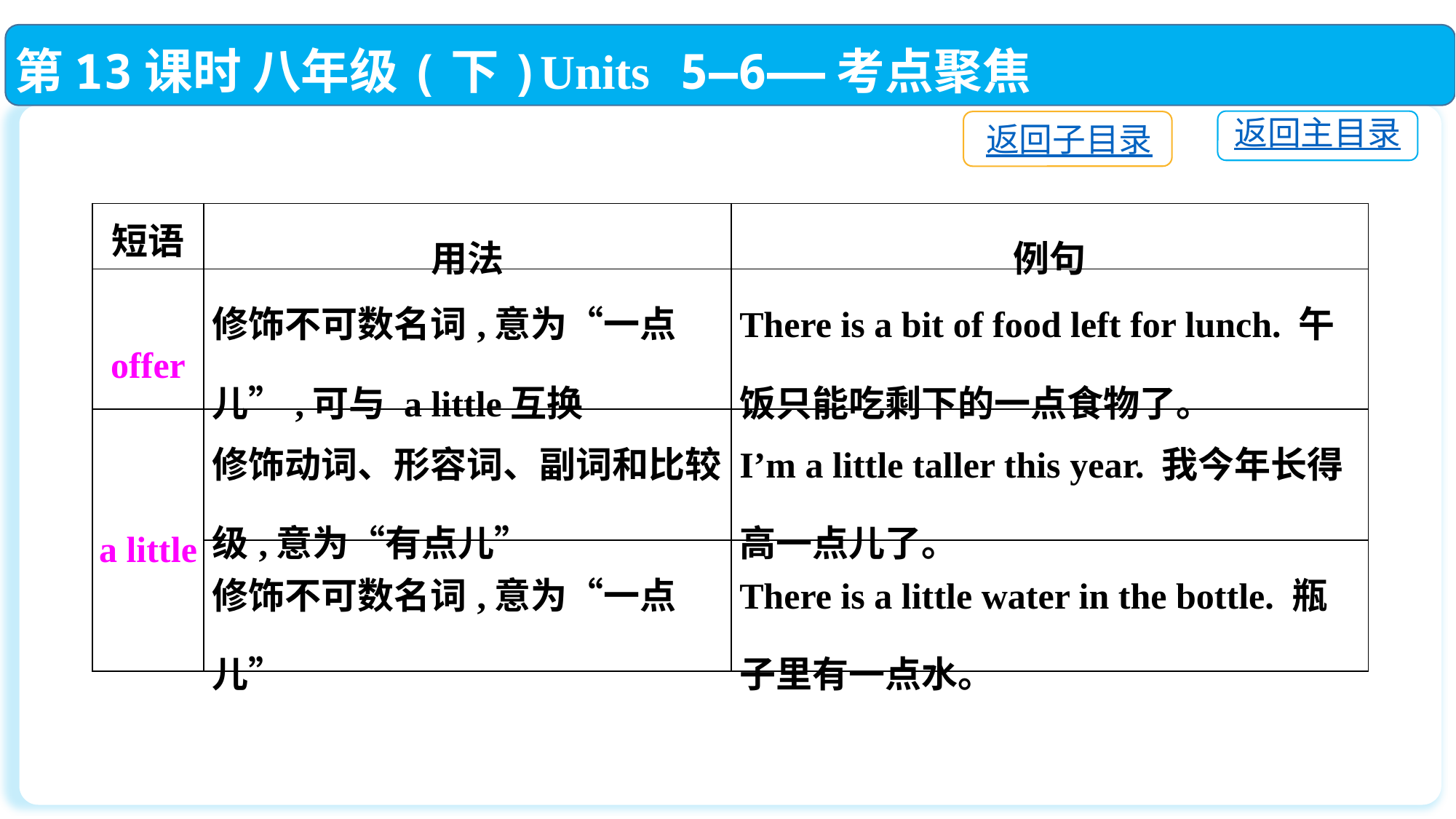

第13课时 八年级(下)Units 5—6——考点聚焦

返回主目录

返回子目录
| 短语 | 用法 | 例句 |
| --- | --- | --- |
| offer | 修饰不可数名词,意为“一点儿”,可与 a little互换 | There is a bit of food left for lunch. 午饭只能吃剩下的一点食物了。 |
| a little | 修饰动词、形容词、副词和比较级,意为“有点儿” | I’m a little taller this year. 我今年长得高一点儿了。 |
|  | 修饰不可数名词,意为“一点儿” | There is a little water in the bottle. 瓶子里有一点水。 |